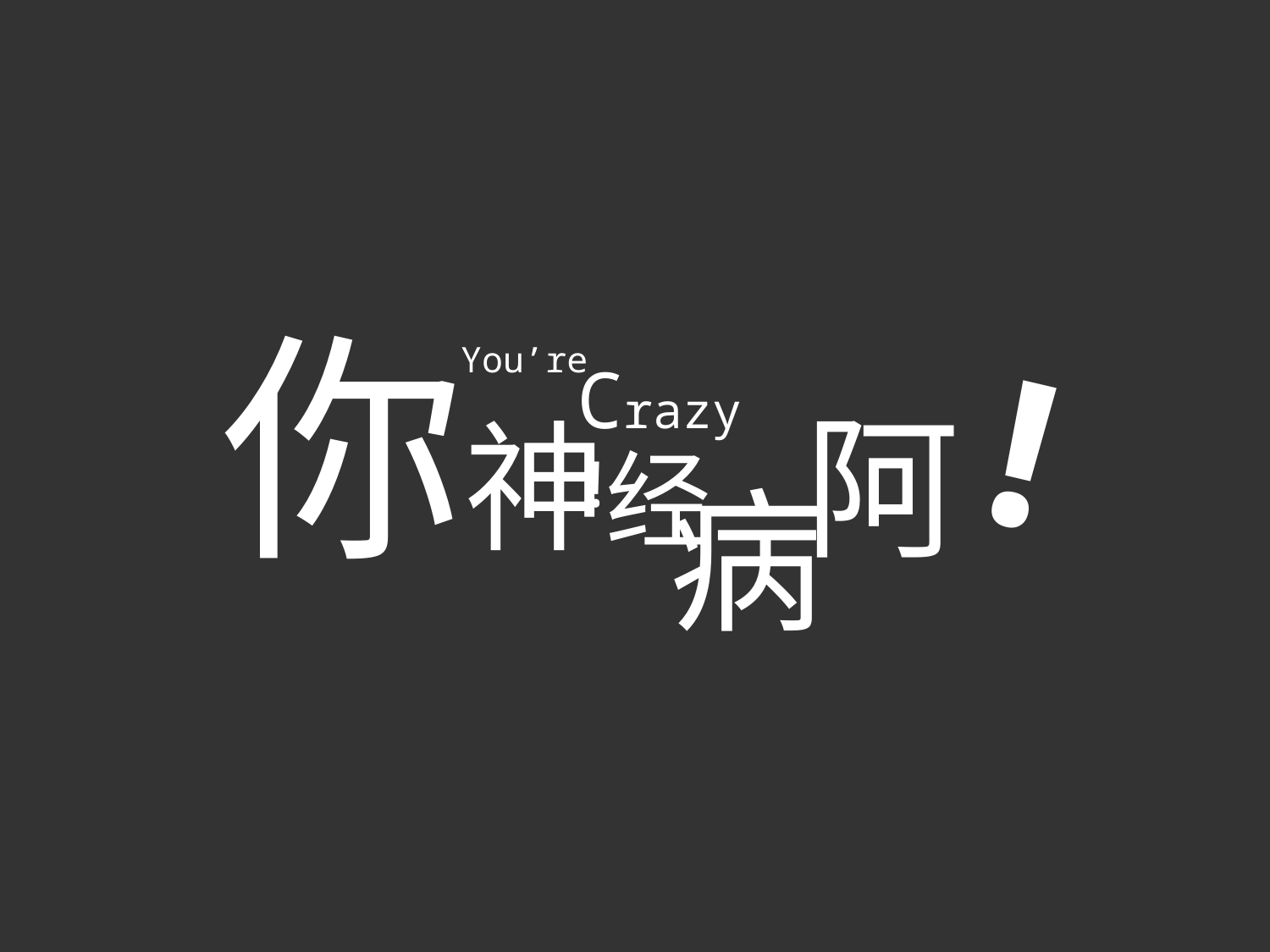

你神经
!
You’re
Crazy  !
阿
病